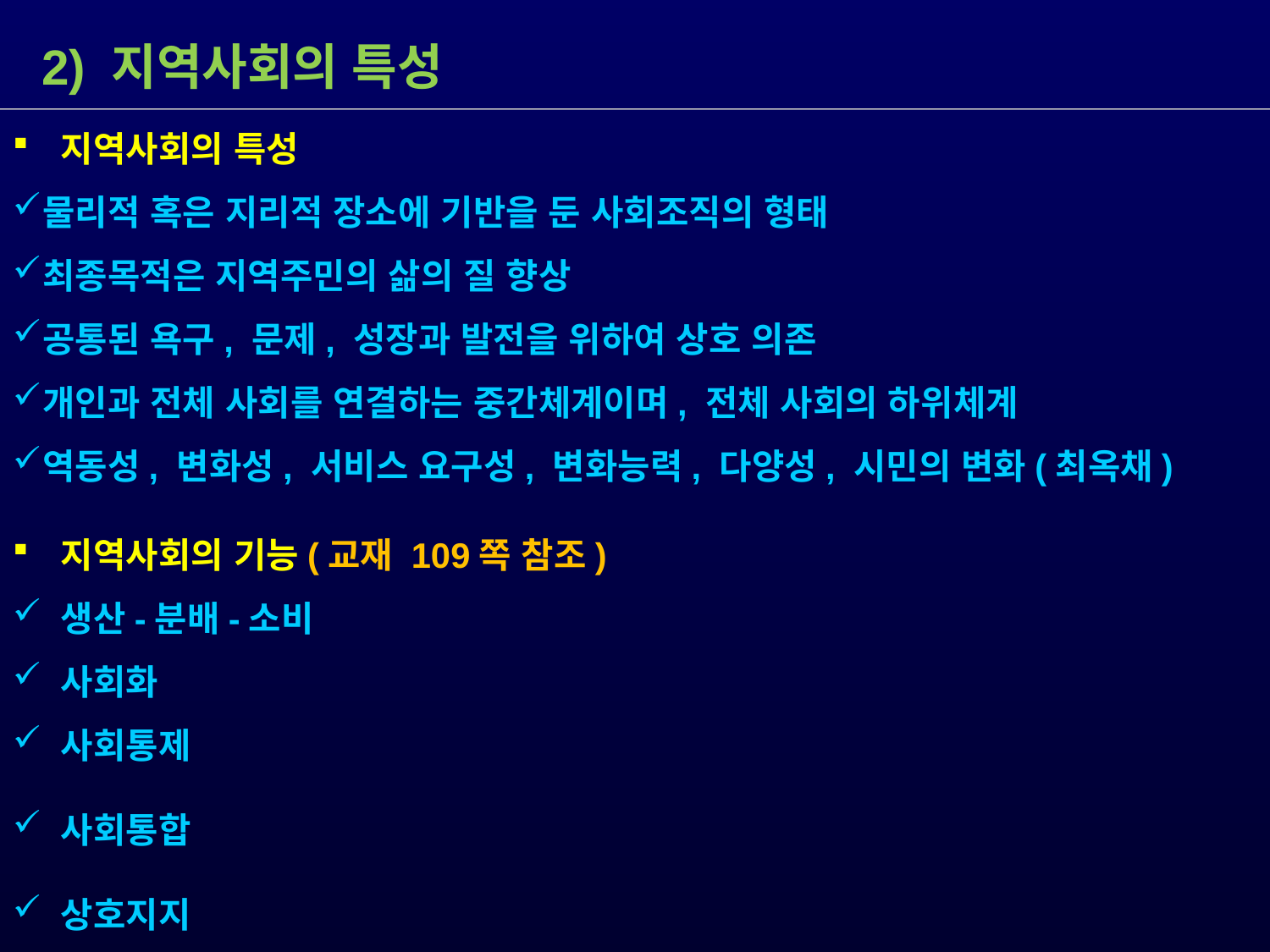

2) 지역사회의 특성
 지역사회의 특성
물리적 혹은 지리적 장소에 기반을 둔 사회조직의 형태
최종목적은 지역주민의 삶의 질 향상
공통된 욕구, 문제, 성장과 발전을 위하여 상호 의존
개인과 전체 사회를 연결하는 중간체계이며, 전체 사회의 하위체계
역동성, 변화성, 서비스 요구성, 변화능력, 다양성, 시민의 변화(최옥채)

 지역사회의 기능(교재 109쪽 참조)
 생산-분배-소비
 사회화
 사회통제
 사회통합
 상호지지